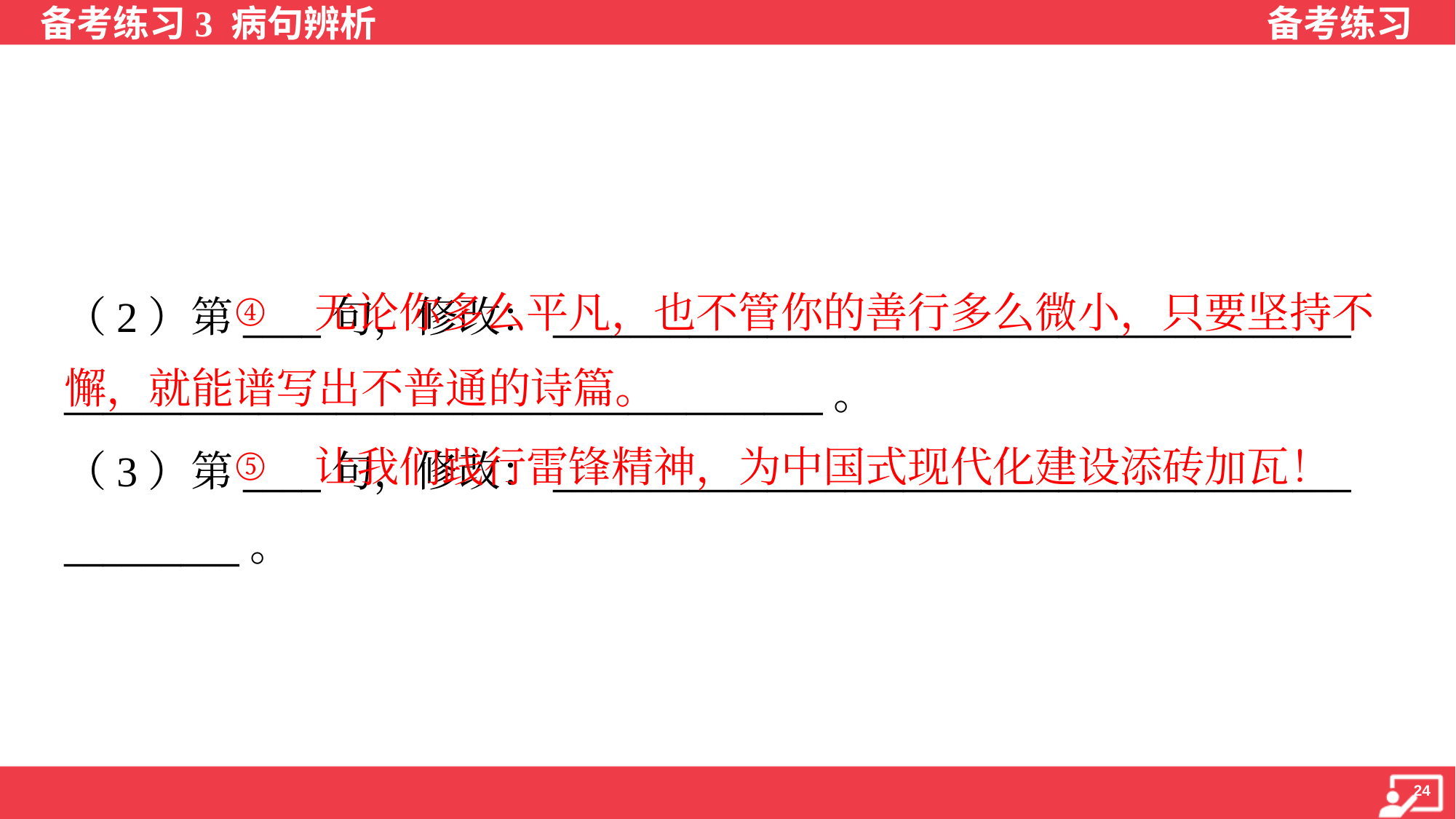

无论你多么平凡，也不管你的善行多么微小，只要坚持不懈，就能谱写出不普通的诗篇。
④
（2）第____句，修改：_________________________________________
_______________________________________。
（3）第____句，修改：_________________________________________
_________。
                      让我们践行雷锋精神，为中国式现代化建设添砖加瓦！
⑤